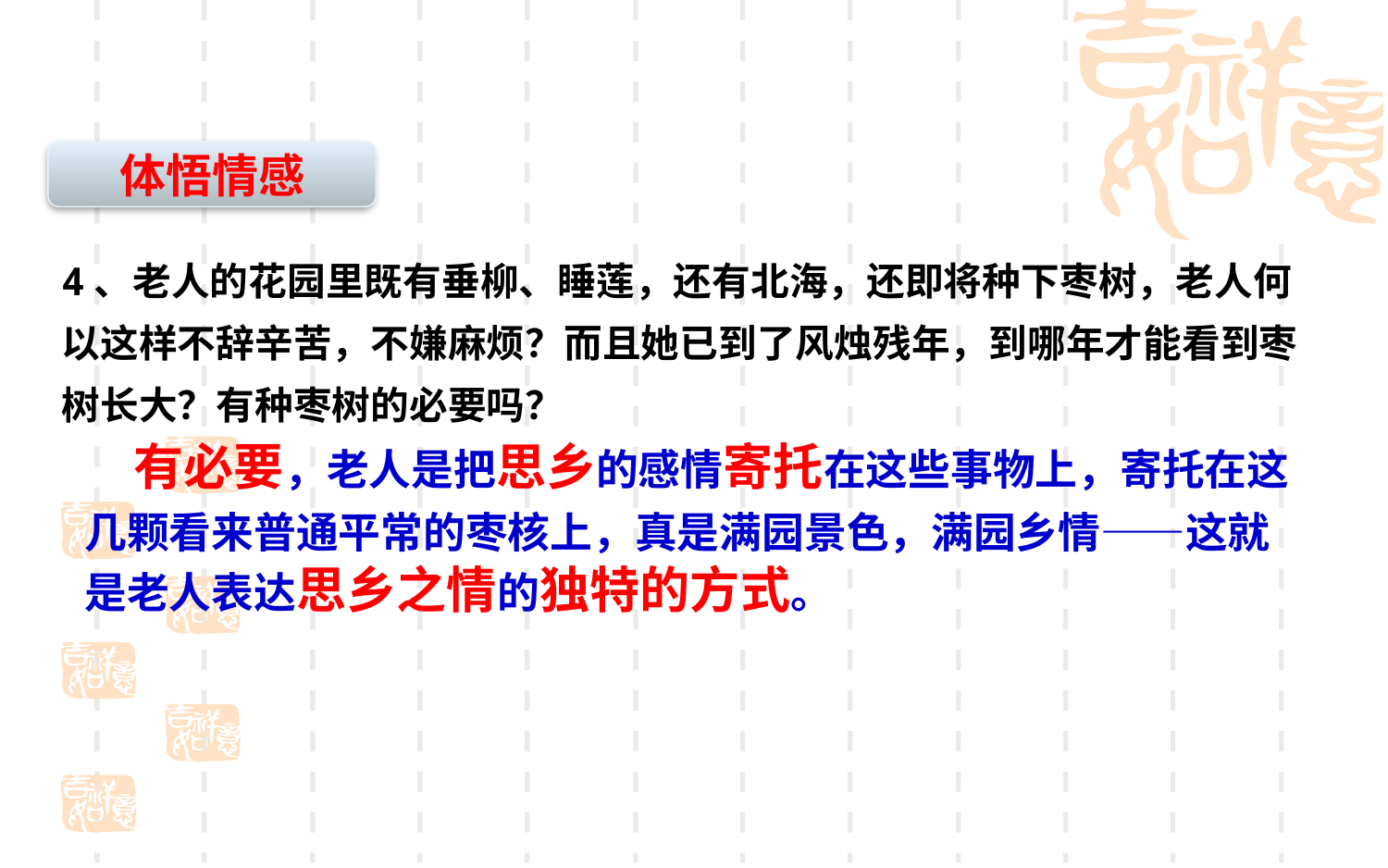

体悟情感
4、老人的花园里既有垂柳、睡莲，还有北海，还即将种下枣树，老人何以这样不辞辛苦，不嫌麻烦？而且她已到了风烛残年，到哪年才能看到枣树长大？有种枣树的必要吗？
    有必要，老人是把思乡的感情寄托在这些事物上，寄托在这几颗看来普通平常的枣核上，真是满园景色，满园乡情——这就是老人表达思乡之情的独特的方式。